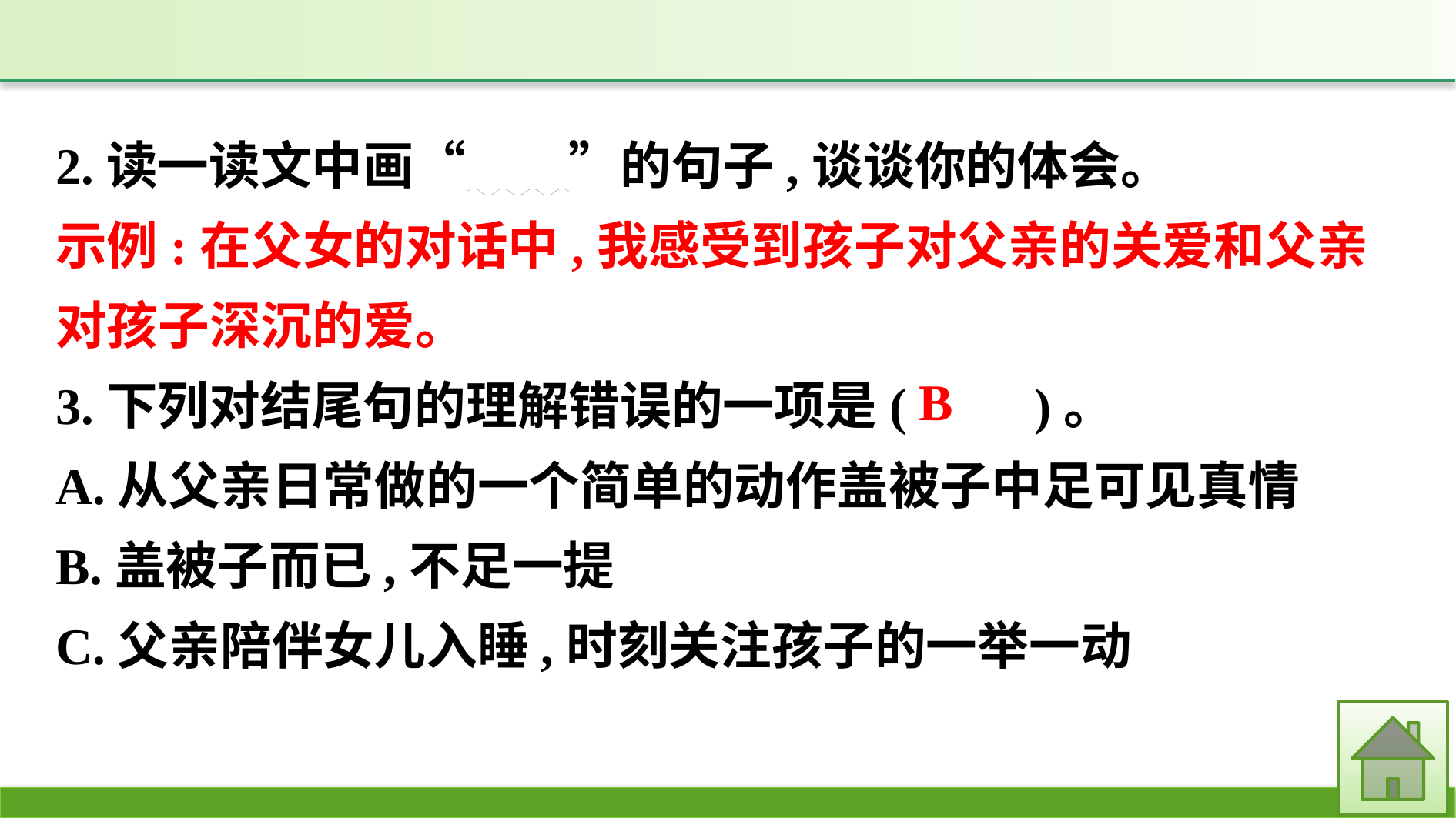

2.读一读文中画“　　”的句子,谈谈你的体会。
示例:在父女的对话中,我感受到孩子对父亲的关爱和父亲对孩子深沉的爱。
3.下列对结尾句的理解错误的一项是(　　)。
A.从父亲日常做的一个简单的动作盖被子中足可见真情
B.盖被子而已,不足一提
C.父亲陪伴女儿入睡,时刻关注孩子的一举一动
B